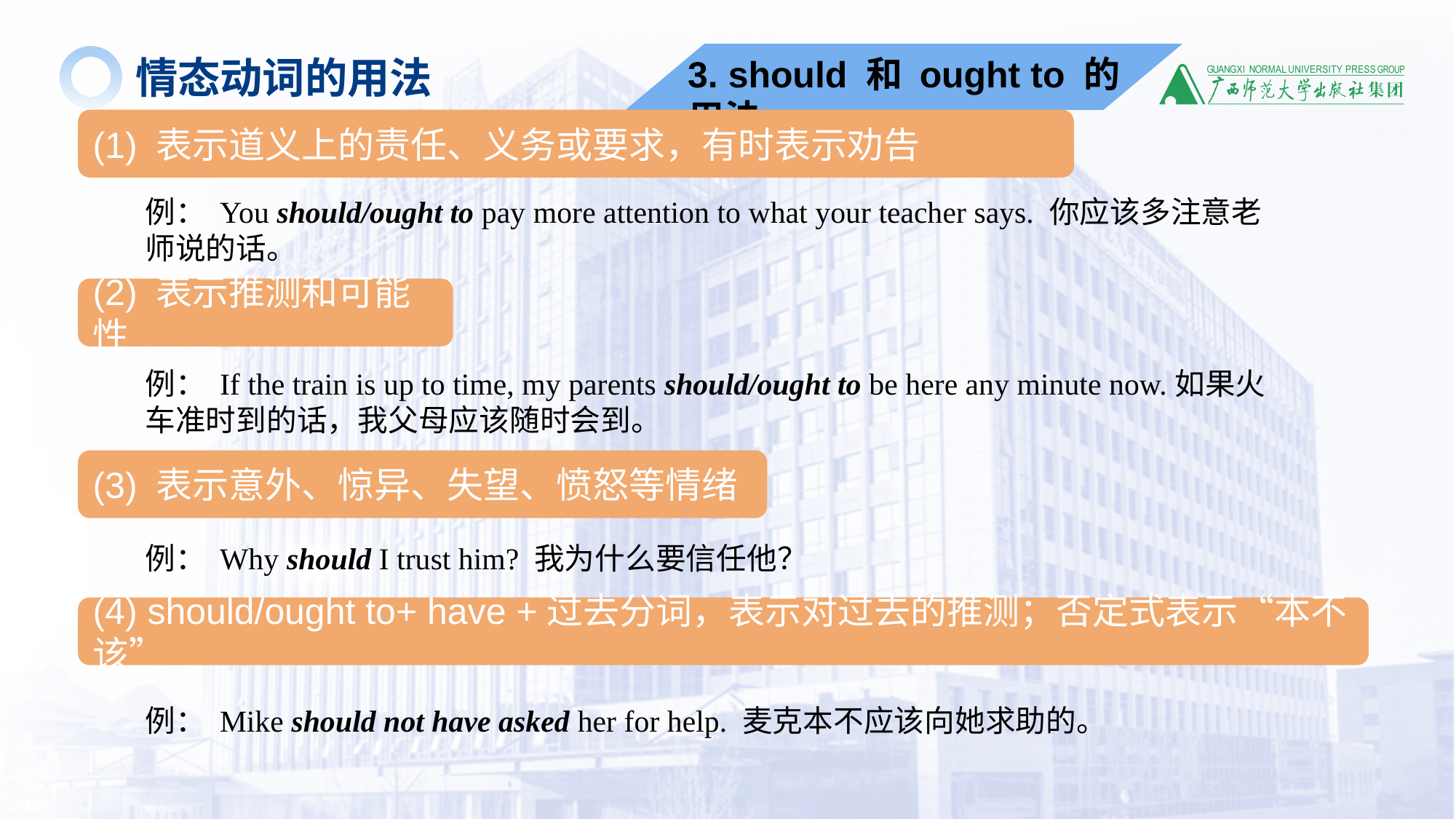

情态动词的用法
3. should 和 ought to 的用法

(1) 表示道义上的责任、义务或要求，有时表示劝告
例： You should/ought to pay more attention to what your teacher says. 你应该多注意老师说的话。
(2) 表示推测和可能性
例： If the train is up to time, my parents should/ought to be here any minute now.如果火车准时到的话，我父母应该随时会到。
(3) 表示意外、惊异、失望、愤怒等情绪
例： Why should I trust him? 我为什么要信任他？
(4) should/ought to+ have +过去分词，表示对过去的推测；否定式表示“本不该”
例： Mike should not have asked her for help. 麦克本不应该向她求助的。